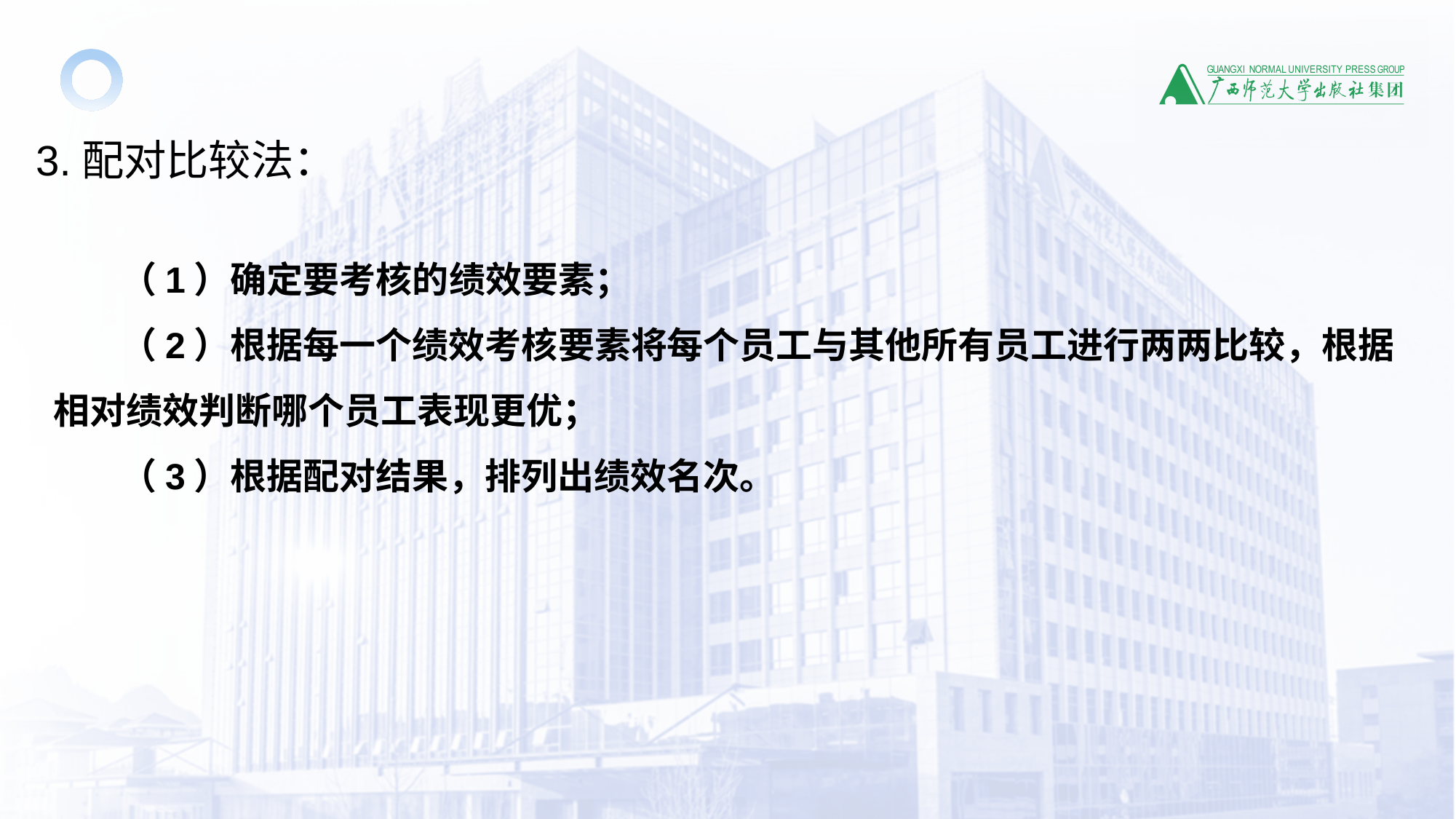

3.配对比较法：
（1）确定要考核的绩效要素；
（2）根据每一个绩效考核要素将每个员工与其他所有员工进行两两比较，根据相对绩效判断哪个员工表现更优；
（3）根据配对结果，排列出绩效名次。